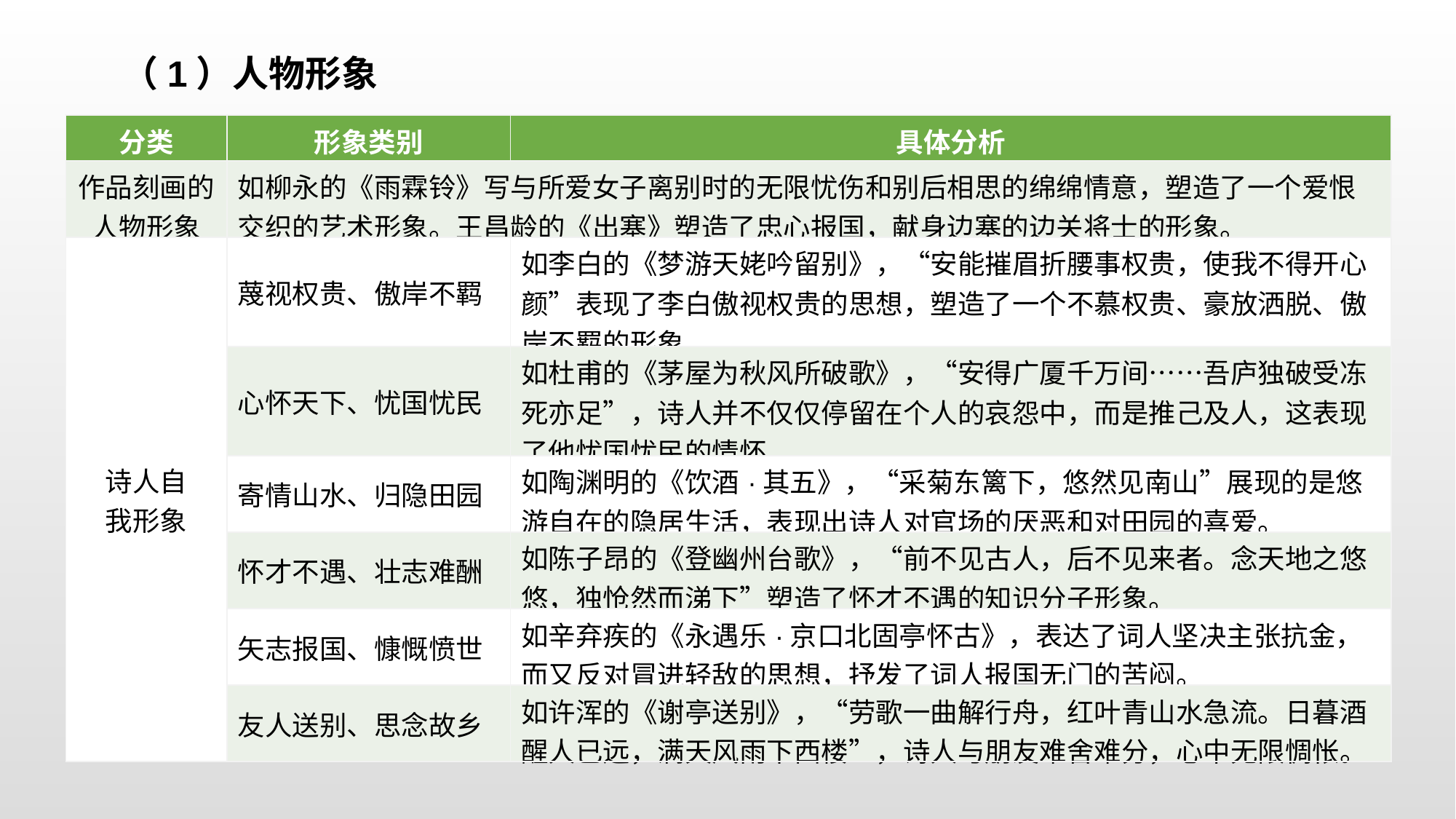

（1）人物形象
| 分类 | 形象类别 | 具体分析 |
| --- | --- | --- |
| 作品刻画的人物形象 | 如柳永的《雨霖铃》写与所爱女子离别时的无限忧伤和别后相思的绵绵情意，塑造了一个爱恨交织的艺术形象。王昌龄的《出塞》塑造了忠心报国，献身边塞的边关将士的形象。 |  |
| 诗人自 我形象 | 蔑视权贵、傲岸不羁 | 如李白的《梦游天姥吟留别》，“安能摧眉折腰事权贵，使我不得开心颜”表现了李白傲视权贵的思想，塑造了一个不慕权贵、豪放洒脱、傲岸不羁的形象。 |
|  | 心怀天下、忧国忧民 | 如杜甫的《茅屋为秋风所破歌》，“安得广厦千万间……吾庐独破受冻死亦足”，诗人并不仅仅停留在个人的哀怨中，而是推己及人，这表现了他忧国忧民的情怀。 |
|  | 寄情山水、归隐田园 | 如陶渊明的《饮酒·其五》，“采菊东篱下，悠然见南山”展现的是悠游自在的隐居生活，表现出诗人对官场的厌恶和对田园的喜爱。 |
|  | 怀才不遇、壮志难酬 | 如陈子昂的《登幽州台歌》，“前不见古人，后不见来者。念天地之悠悠，独怆然而涕下”塑造了怀才不遇的知识分子形象。 |
|  | 矢志报国、慷慨愤世 | 如辛弃疾的《永遇乐·京口北固亭怀古》，表达了词人坚决主张抗金，而又反对冒进轻敌的思想，抒发了词人报国无门的苦闷。 |
|  | 友人送别、思念故乡 | 如许浑的《谢亭送别》，“劳歌一曲解行舟，红叶青山水急流。日暮酒醒人已远，满天风雨下西楼”，诗人与朋友难舍难分，心中无限惆怅。 |